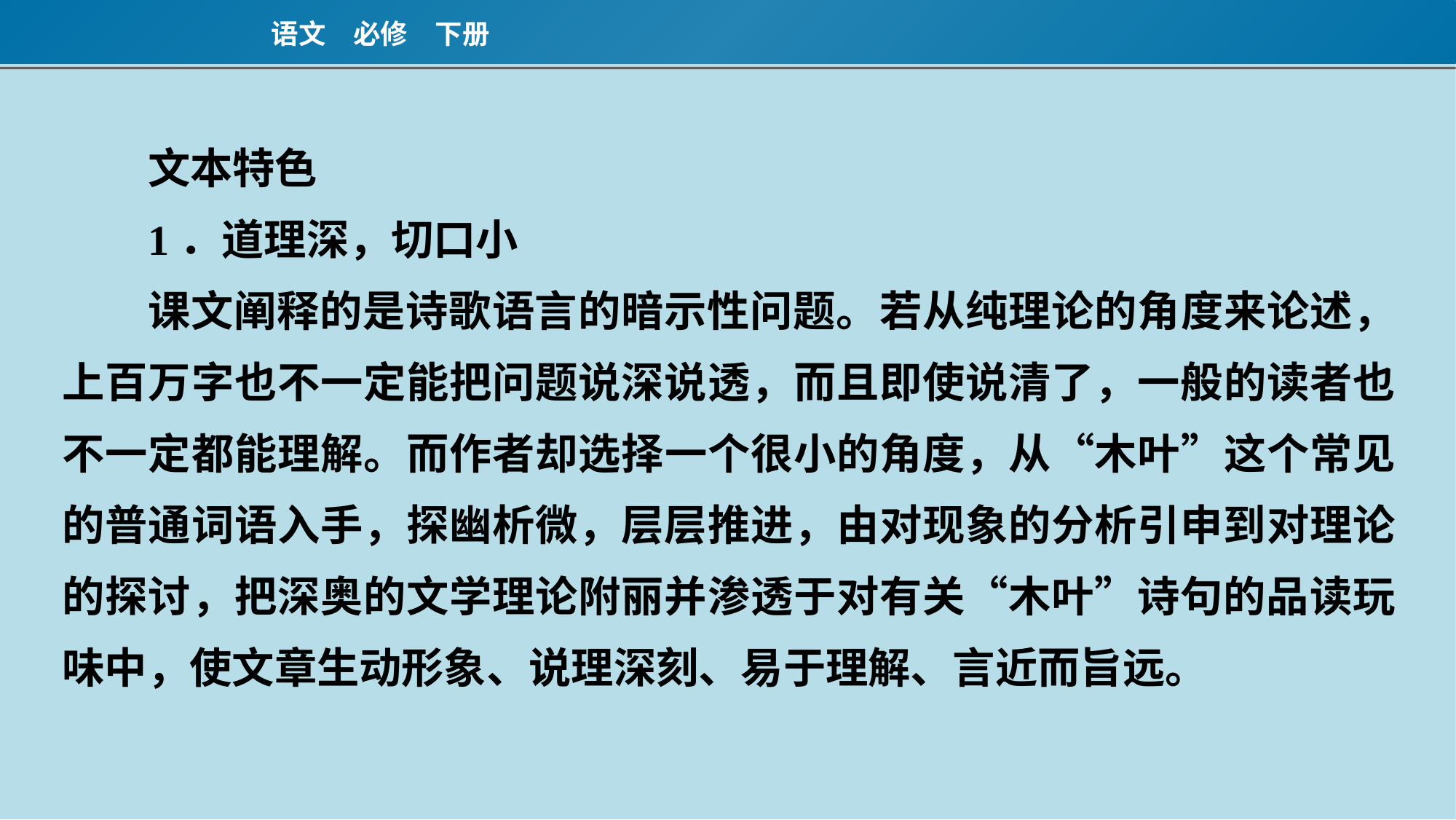

文本特色
1．道理深，切口小
课文阐释的是诗歌语言的暗示性问题。若从纯理论的角度来论述，上百万字也不一定能把问题说深说透，而且即使说清了，一般的读者也不一定都能理解。而作者却选择一个很小的角度，从“木叶”这个常见的普通词语入手，探幽析微，层层推进，由对现象的分析引申到对理论的探讨，把深奥的文学理论附丽并渗透于对有关“木叶”诗句的品读玩味中，使文章生动形象、说理深刻、易于理解、言近而旨远。